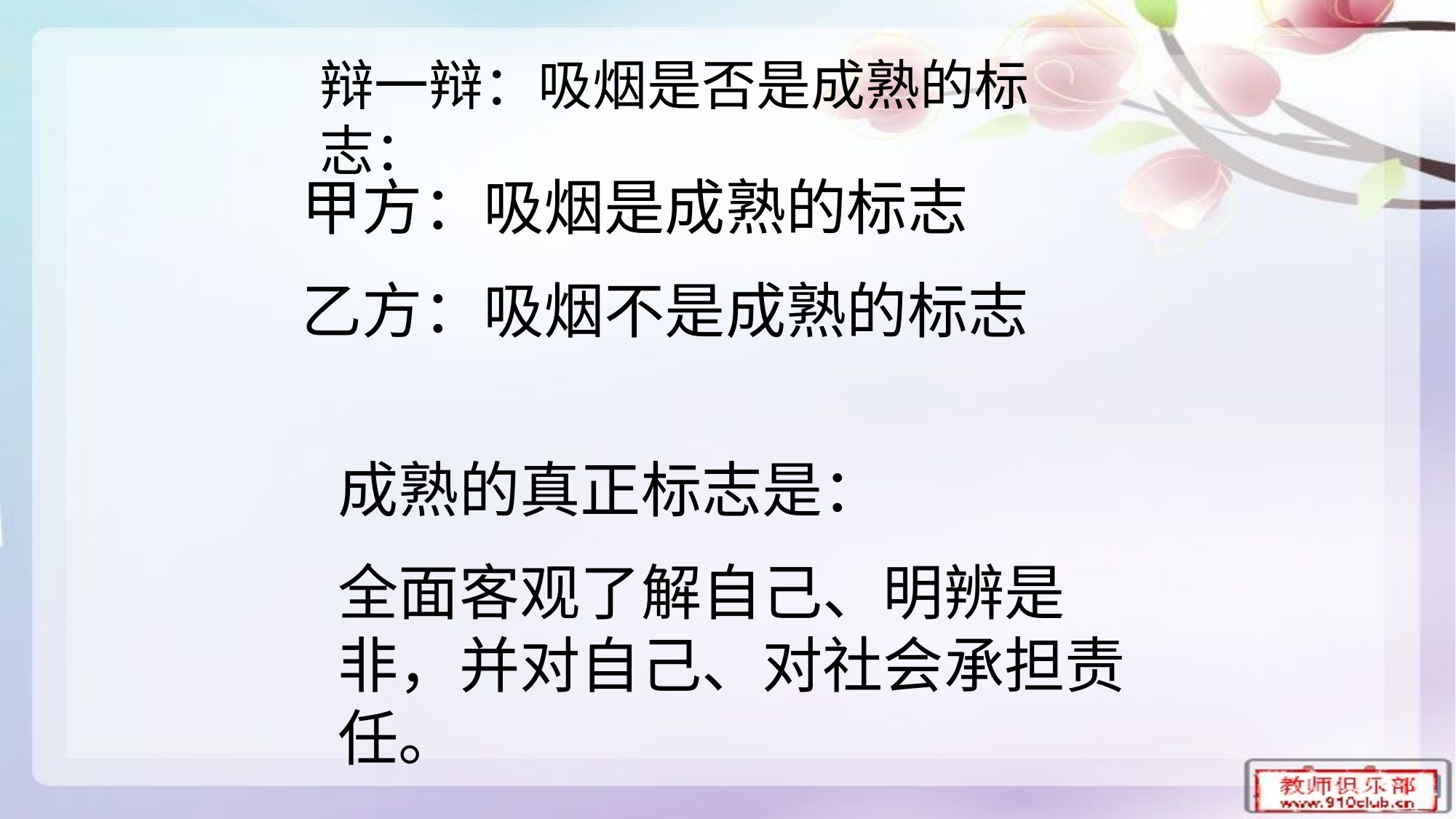

辩一辩：吸烟是否是成熟的标志：
甲方：吸烟是成熟的标志
乙方：吸烟不是成熟的标志

成熟的真正标志是：
全面客观了解自己、明辨是非，并对自己、对社会承担责任。